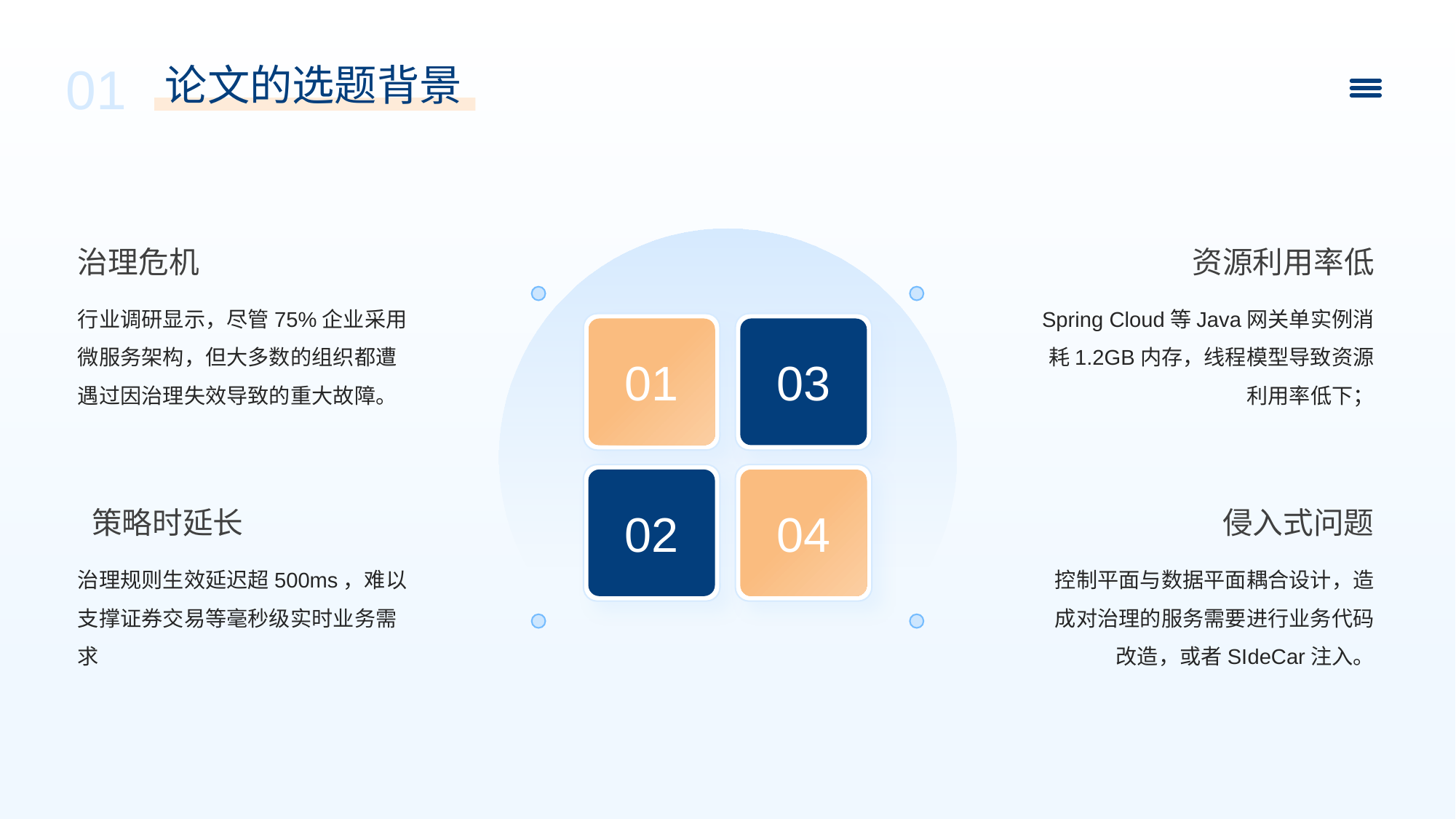

01
论文的选题背景

治理危机
资源利用率低

行业调研显示，尽管75%企业采用微服务架构，但大多数的组织都遭遇过因治理失效导致的重大故障。
Spring Cloud等Java网关单实例消耗1.2GB内存，线程模型导致资源利用率低下；

01
03

02
04
 策略时延长
侵入式问题
治理规则生效延迟超500ms，难以支撑证券交易等毫秒级实时业务需求
控制平面与数据平面耦合设计，造成对治理的服务需要进行业务代码改造，或者SIdeCar注入。